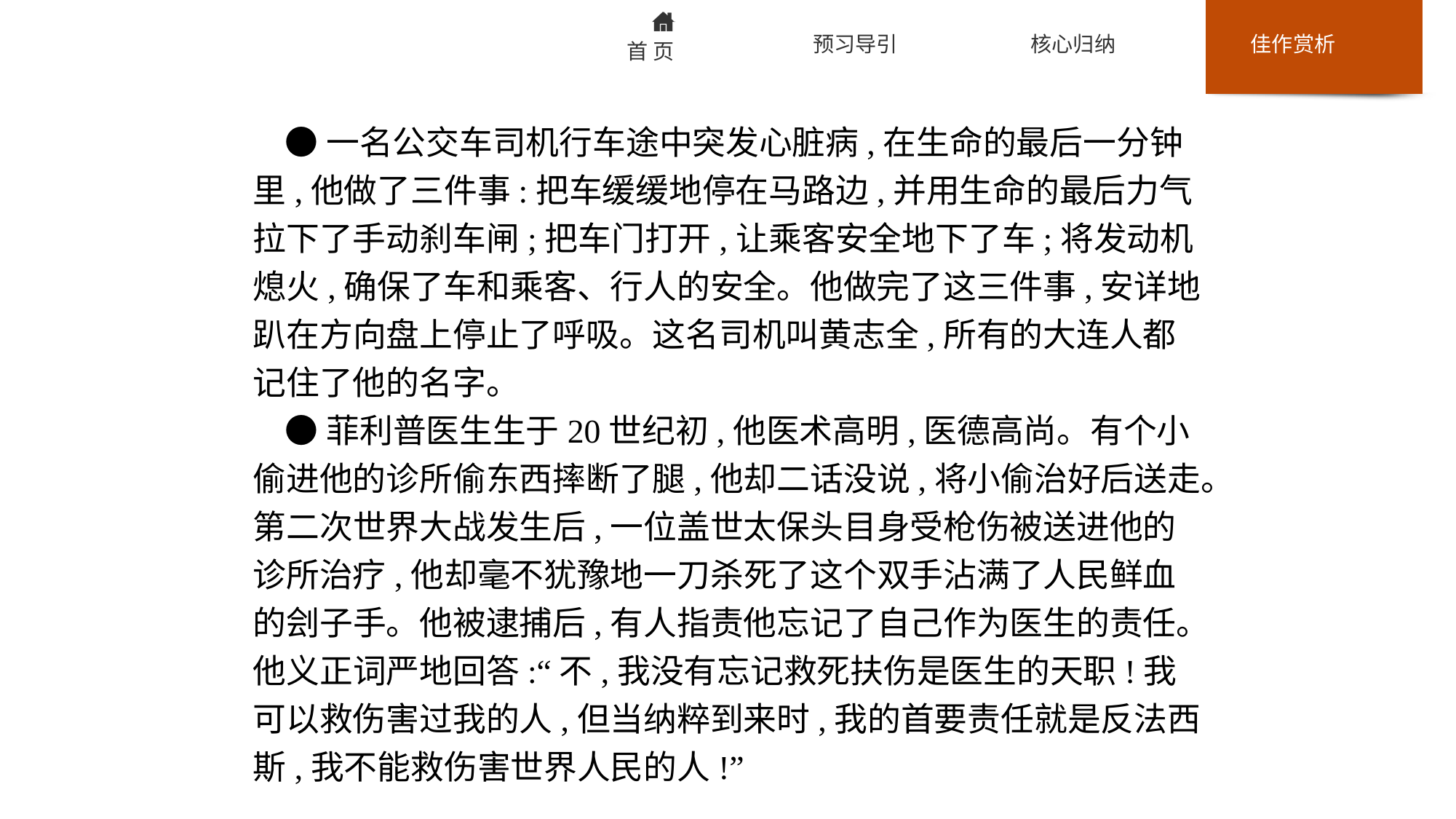

●一名公交车司机行车途中突发心脏病,在生命的最后一分钟里,他做了三件事:把车缓缓地停在马路边,并用生命的最后力气拉下了手动刹车闸;把车门打开,让乘客安全地下了车;将发动机熄火,确保了车和乘客、行人的安全。他做完了这三件事,安详地趴在方向盘上停止了呼吸。这名司机叫黄志全,所有的大连人都记住了他的名字。
●菲利普医生生于20世纪初,他医术高明,医德高尚。有个小偷进他的诊所偷东西摔断了腿,他却二话没说,将小偷治好后送走。第二次世界大战发生后,一位盖世太保头目身受枪伤被送进他的诊所治疗,他却毫不犹豫地一刀杀死了这个双手沾满了人民鲜血的刽子手。他被逮捕后,有人指责他忘记了自己作为医生的责任。他义正词严地回答:“不,我没有忘记救死扶伤是医生的天职!我可以救伤害过我的人,但当纳粹到来时,我的首要责任就是反法西斯,我不能救伤害世界人民的人!”